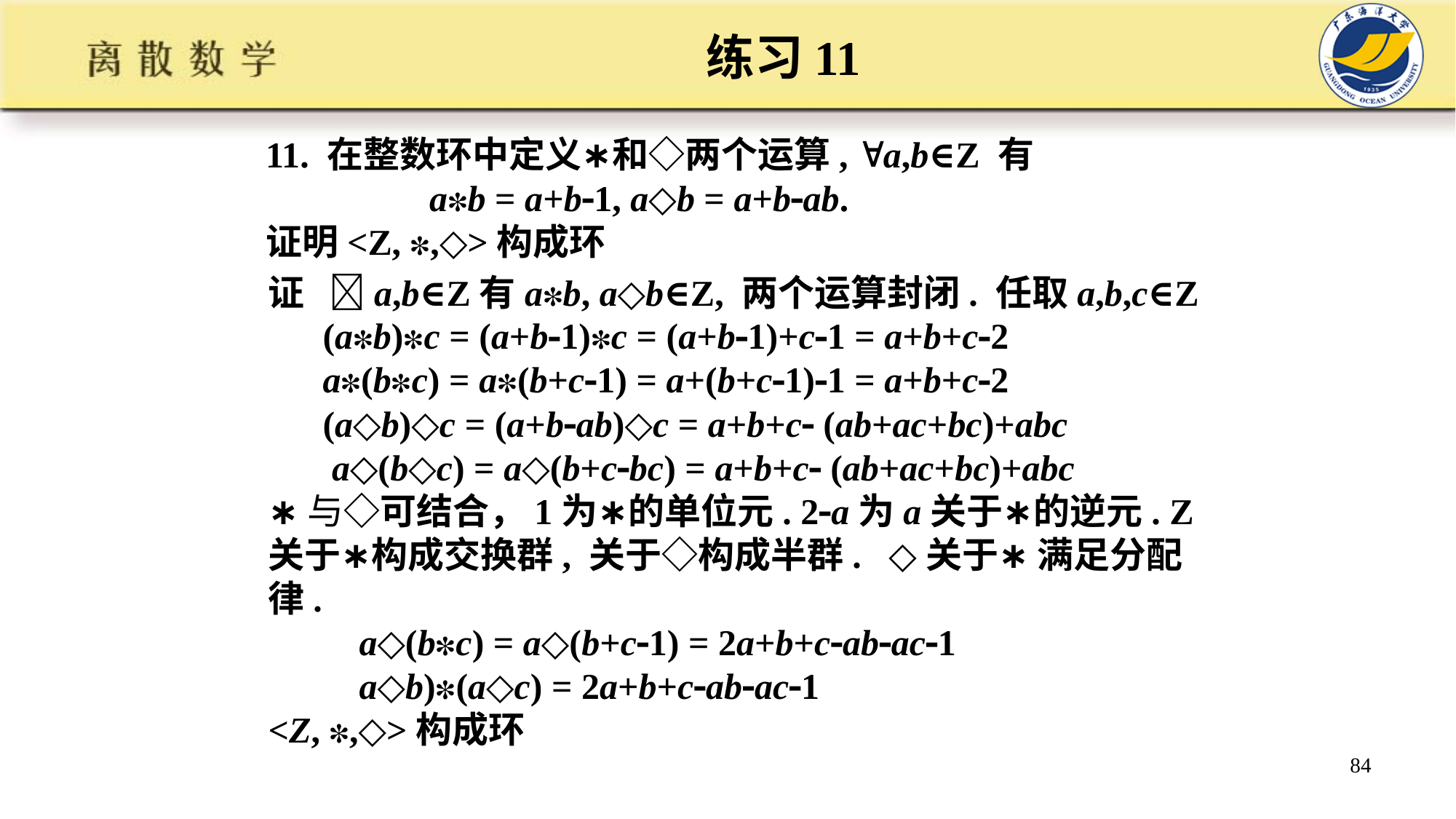

练习11
11. 在整数环中定义∗和◇两个运算, ∀a,b∈Z 有
                  a∗b = a+b−1, a◇b = a+b−ab.
证明<Z, ∗,◇>构成环
证   ∀a,b∈Z有a∗b, a◇b∈Z, 两个运算封闭. 任取a,b,c∈Z
      (a∗b)∗c = (a+b−1)∗c = (a+b−1)+c−1 = a+b+c−2
      a∗(b∗c) = a∗(b+c−1) = a+(b+c−1)−1 = a+b+c−2
      (a◇b)◇c = (a+b−ab)◇c = a+b+c− (ab+ac+bc)+abc
       a◇(b◇c) = a◇(b+c−bc) = a+b+c− (ab+ac+bc)+abc
∗与◇可结合，1为∗的单位元. 2−a为a关于∗的逆元. Z关于∗构成交换群, 关于◇构成半群.   ◇关于∗ 满足分配律.
          a◇(b∗c) = a◇(b+c−1) = 2a+b+c−ab−ac−1
          a◇b)∗(a◇c) = 2a+b+c−ab−ac−1
<Z, ∗,◇>构成环
84